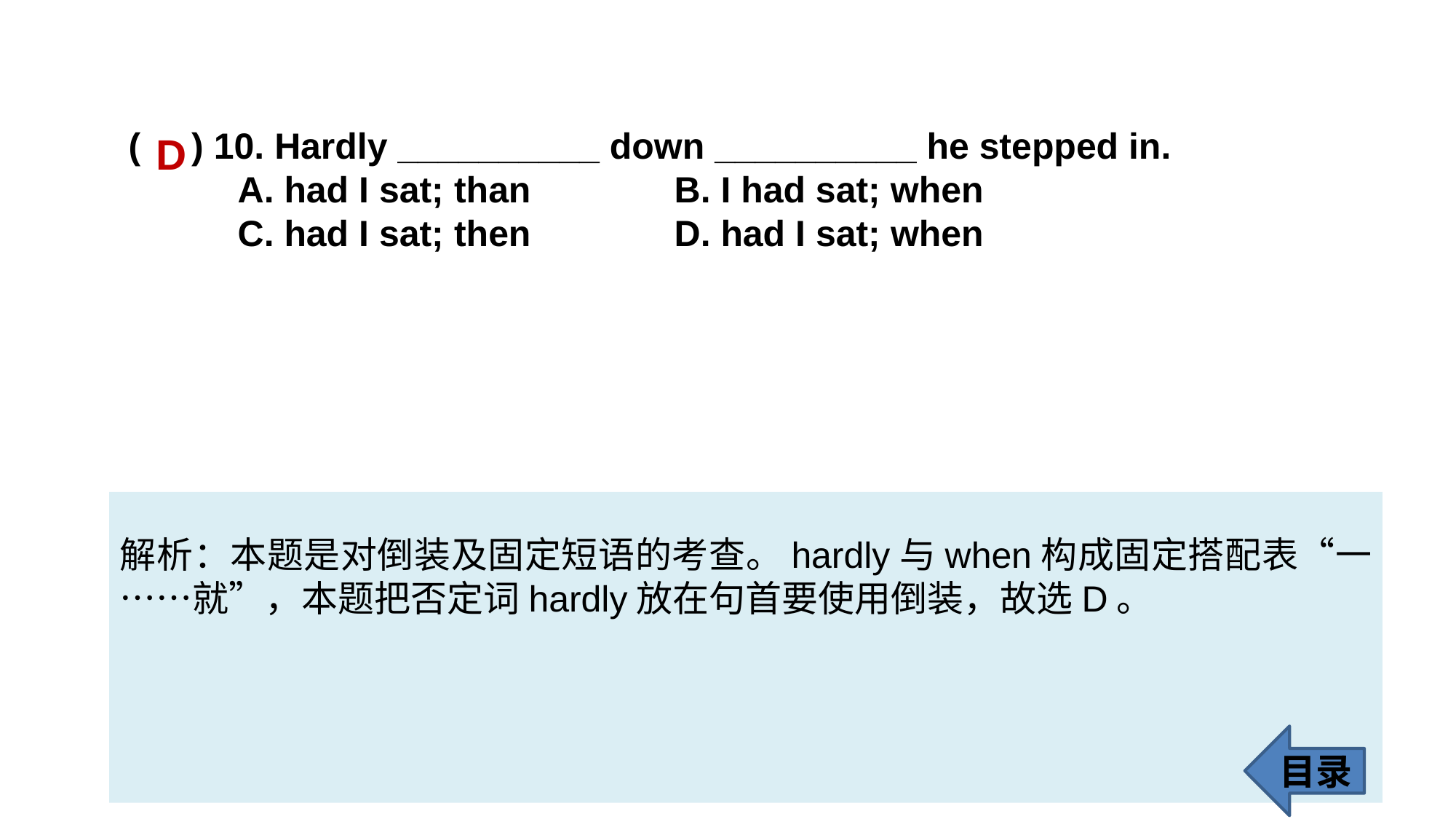

(     ) 10. Hardly __________ down __________ he stepped in.
	A. had I sat; than 		B. I had sat; when
	C. had I sat; then 		D. had I sat; when
D

解析：本题是对倒装及固定短语的考查。hardly与when构成固定搭配表“一……就”，本题把否定词hardly放在句首要使用倒装，故选D。
目录
69